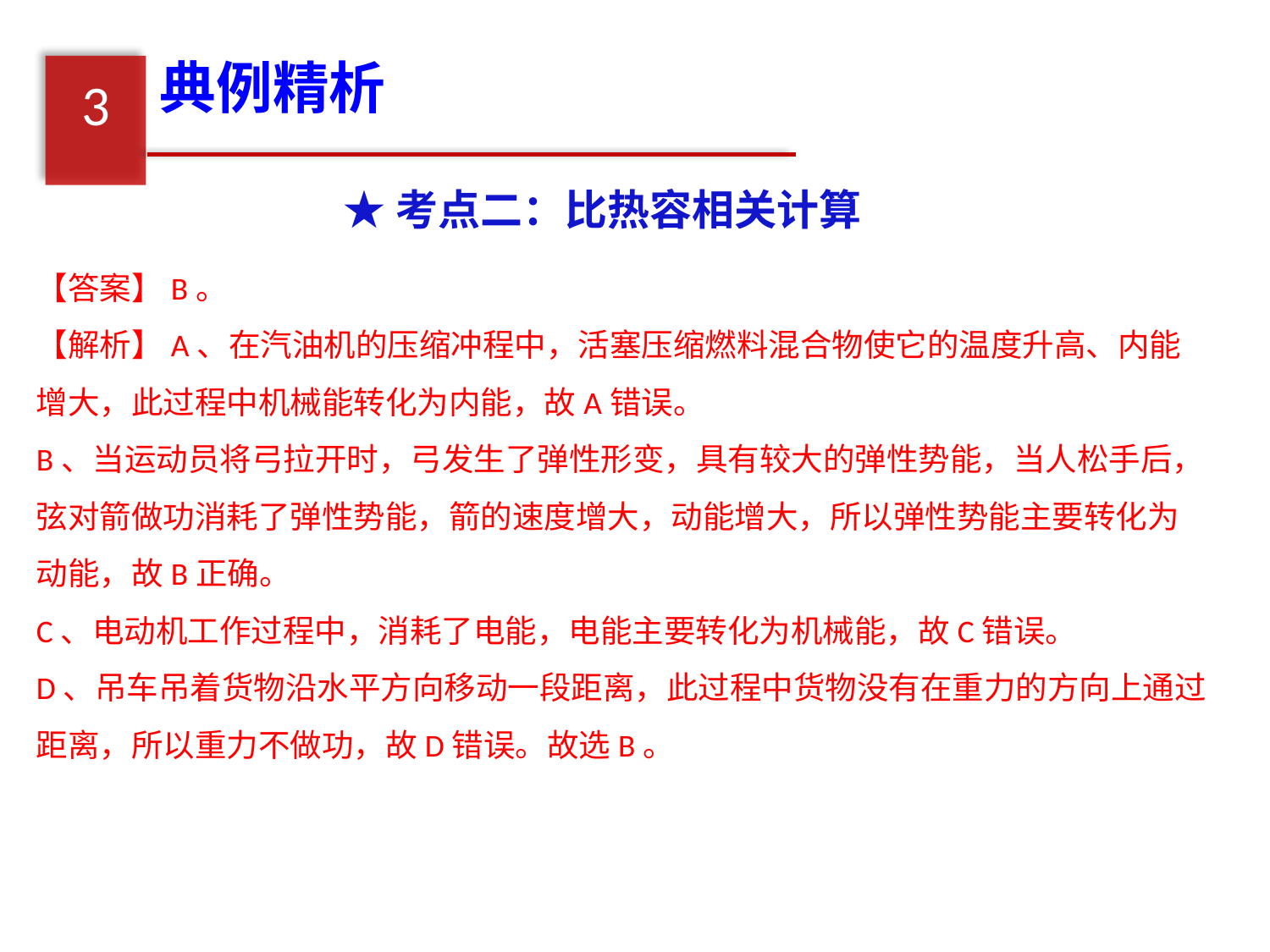

典例精析

3
★考点二：比热容相关计算
【答案】B。
【解析】A、在汽油机的压缩冲程中，活塞压缩燃料混合物使它的温度升高、内能增大，此过程中机械能转化为内能，故A错误。
B、当运动员将弓拉开时，弓发生了弹性形变，具有较大的弹性势能，当人松手后，弦对箭做功消耗了弹性势能，箭的速度增大，动能增大，所以弹性势能主要转化为动能，故B正确。
C、电动机工作过程中，消耗了电能，电能主要转化为机械能，故C错误。
D、吊车吊着货物沿水平方向移动一段距离，此过程中货物没有在重力的方向上通过距离，所以重力不做功，故D错误。故选B。